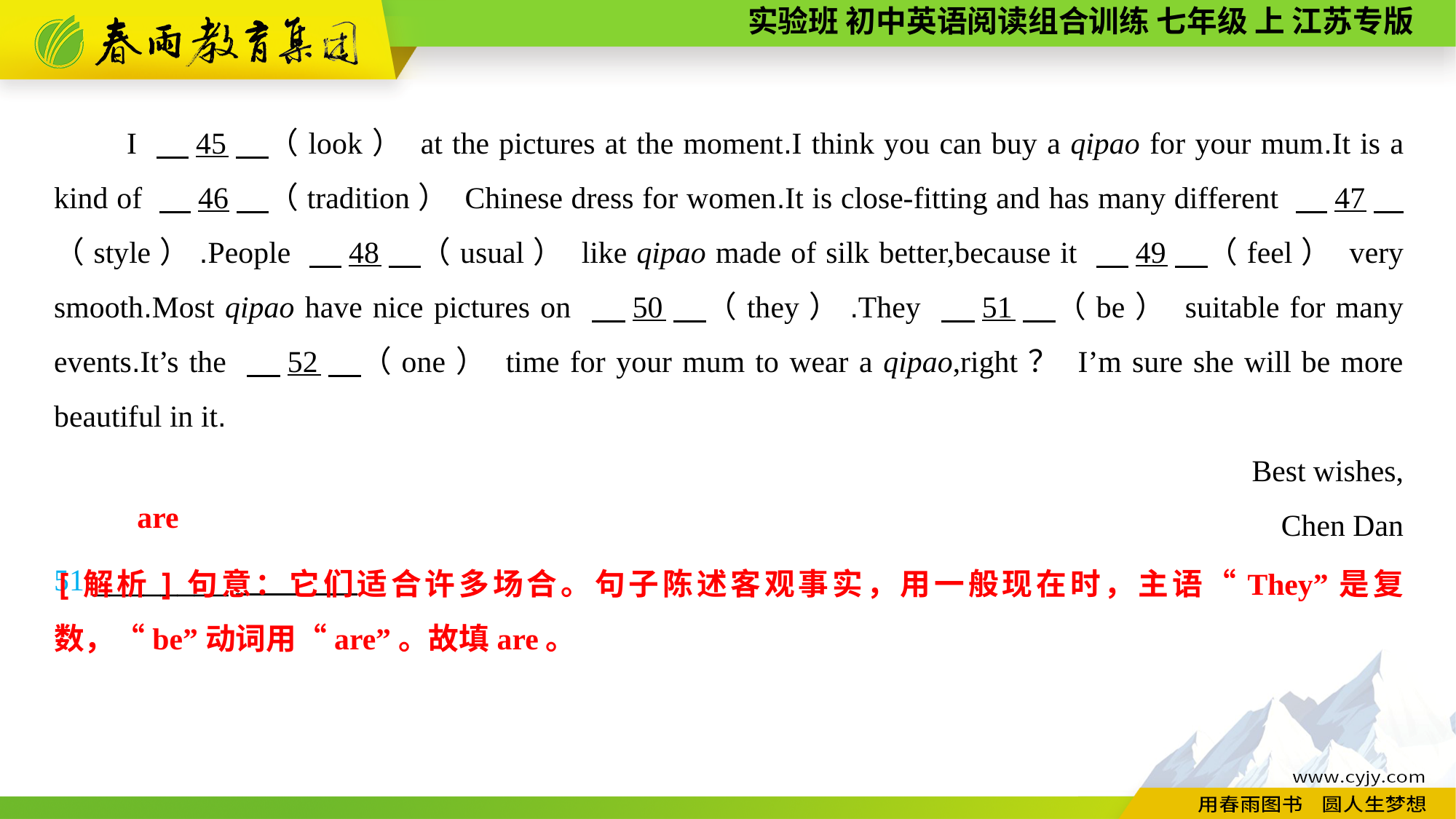

I 　45　（look） at the pictures at the moment.I think you can buy a qipao for your mum.It is a kind of 　46　（tradition） Chinese dress for women.It is close-fitting and has many different 　47　（style）.People 　48　（usual） like qipao made of silk better,because it 　49　（feel） very smooth.Most qipao have nice pictures on 　50　（they）.They 　51　（be） suitable for many events.It’s the 　52　（one） time for your mum to wear a qipao,right？ I’m sure she will be more beautiful in it.
Best wishes,
Chen Dan
51.________
are
[解析]句意：它们适合许多场合。句子陈述客观事实，用一般现在时，主语“They”是复数，“be”动词用“are”。故填are。